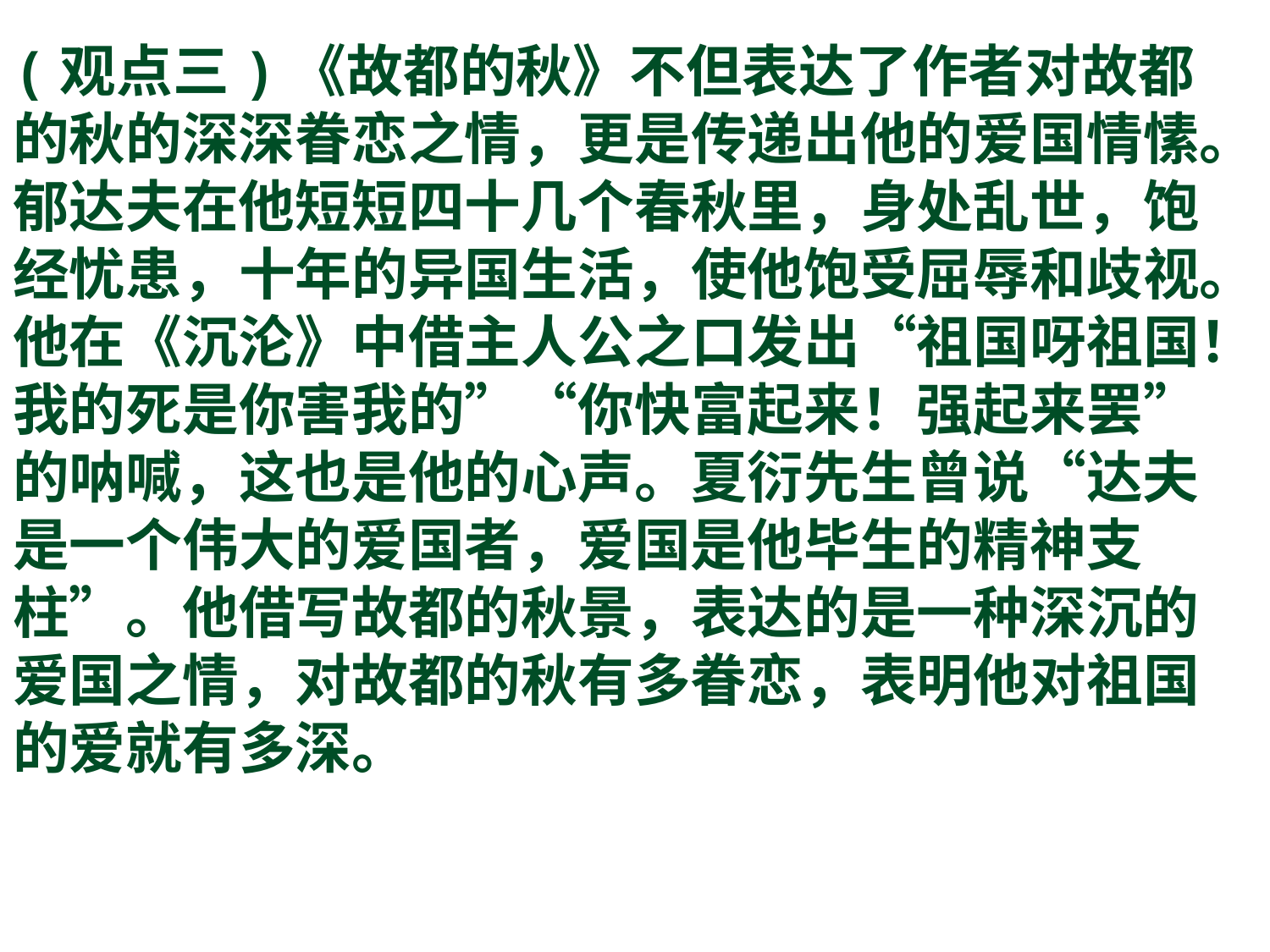

(观点三)《故都的秋》不但表达了作者对故都的秋的深深眷恋之情，更是传递出他的爱国情愫。郁达夫在他短短四十几个春秋里，身处乱世，饱经忧患，十年的异国生活，使他饱受屈辱和歧视。他在《沉沦》中借主人公之口发出“祖国呀祖国！我的死是你害我的”“你快富起来！强起来罢”的呐喊，这也是他的心声。夏衍先生曾说“达夫是一个伟大的爱国者，爱国是他毕生的精神支柱”。他借写故都的秋景，表达的是一种深沉的爱国之情，对故都的秋有多眷恋，表明他对祖国的爱就有多深。